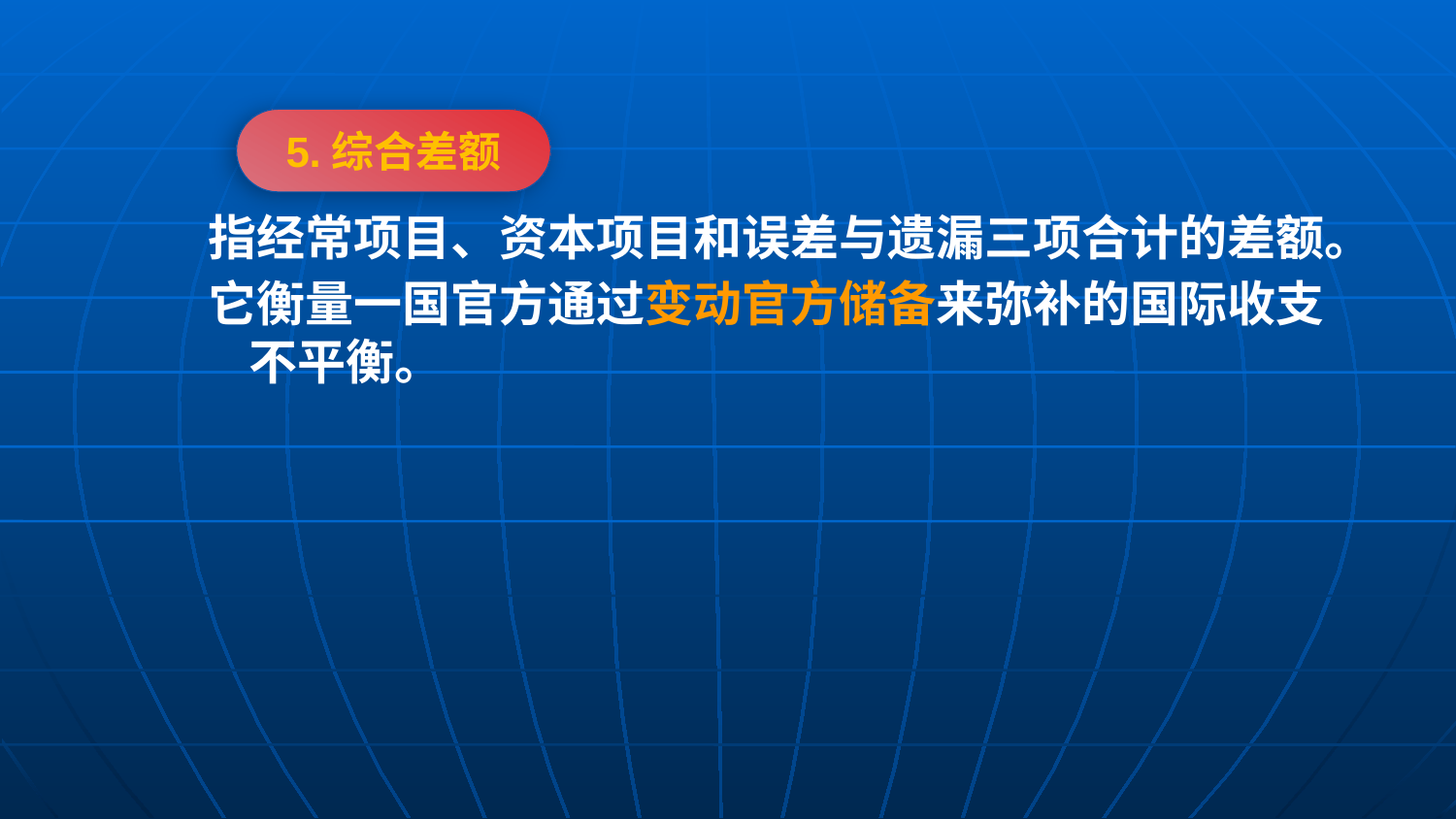

5.综合差额

指经常项目、资本项目和误差与遗漏三项合计的差额。
它衡量一国官方通过变动官方储备来弥补的国际收支不平衡。